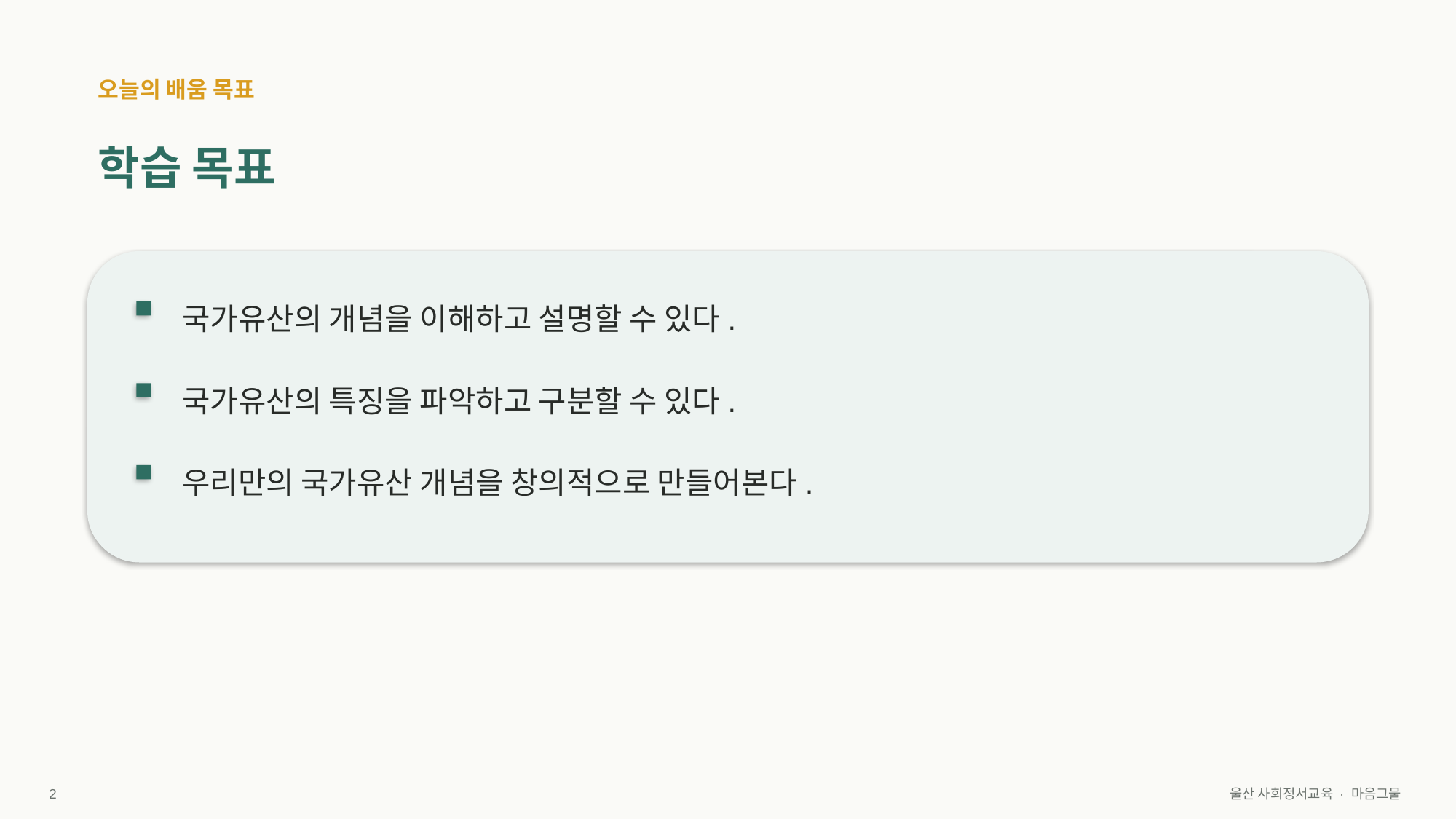

오늘의 배움 목표
학습 목표

국가유산의 개념을 이해하고 설명할 수 있다.

국가유산의 특징을 파악하고 구분할 수 있다.

우리만의 국가유산 개념을 창의적으로 만들어본다.

2
울산 사회정서교육 · 마음그물